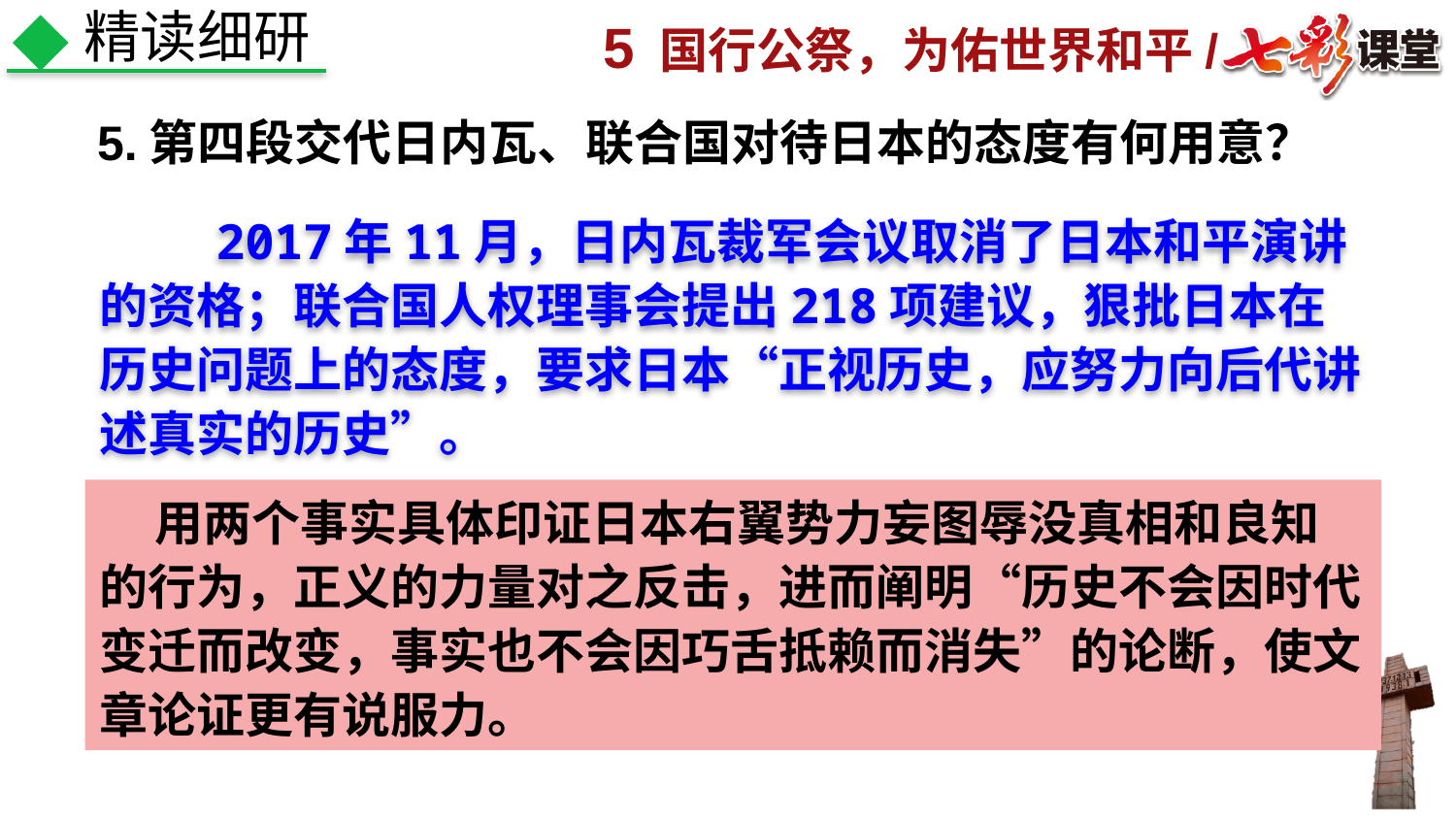

精读细研

5.第四段交代日内瓦、联合国对待日本的态度有何用意？
    2017年11月，日内瓦裁军会议取消了日本和平演讲的资格；联合国人权理事会提出218项建议，狠批日本在历史问题上的态度，要求日本“正视历史，应努力向后代讲述真实的历史”。
    用两个事实具体印证日本右翼势力妄图辱没真相和良知的行为，正义的力量对之反击，进而阐明“历史不会因时代变迁而改变，事实也不会因巧舌抵赖而消失”的论断，使文章论证更有说服力。